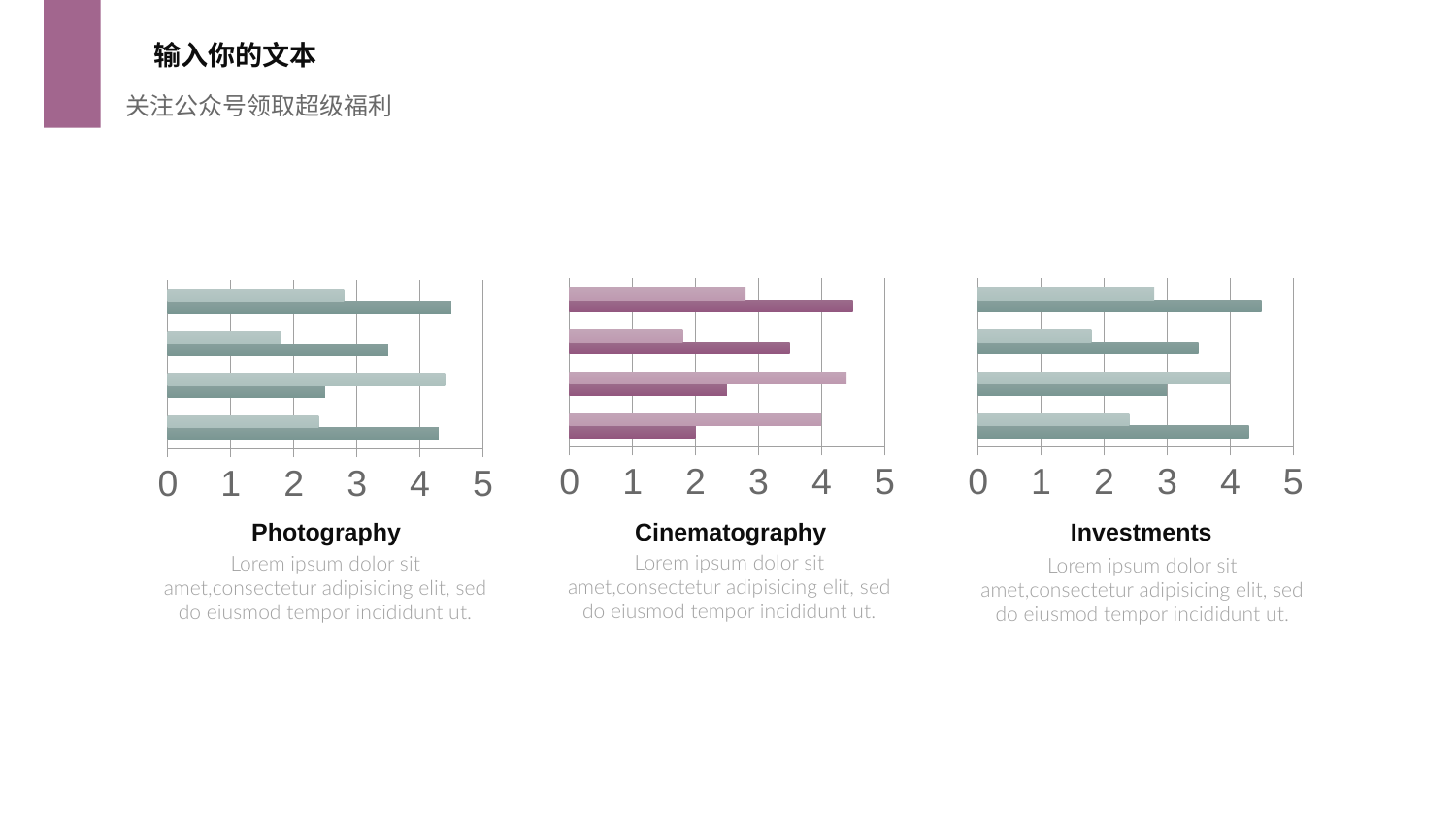

输入你的文本
关注公众号领取超级福利

### Chart

| Category | Series 1 | Series 2 |
|---|---|---|
| Category 1 | 2.0 | 4.0 |
| Category 2 | 2.5 | 4.4 |
| Category 3 | 3.5 | 1.8 |
| Category 4 | 4.5 | 2.8 |

### Chart

| Category | Series 1 | Series 2 |
|---|---|---|
| Category 1 | 4.3 | 2.4 |
| Category 2 | 3.0 | 4.0 |
| Category 3 | 3.5 | 1.8 |
| Category 4 | 4.5 | 2.8 |

### Chart

| Category | Series 1 | Series 2 |
|---|---|---|
| Category 1 | 4.3 | 2.4 |
| Category 2 | 2.5 | 4.4 |
| Category 3 | 3.5 | 1.8 |
| Category 4 | 4.5 | 2.8 |
Investments
Photography
Cinematography
Lorem ipsum dolor sit amet,consectetur adipisicing elit, sed do eiusmod tempor incididunt ut.
Lorem ipsum dolor sit amet,consectetur adipisicing elit, sed do eiusmod tempor incididunt ut.
Lorem ipsum dolor sit amet,consectetur adipisicing elit, sed do eiusmod tempor incididunt ut.